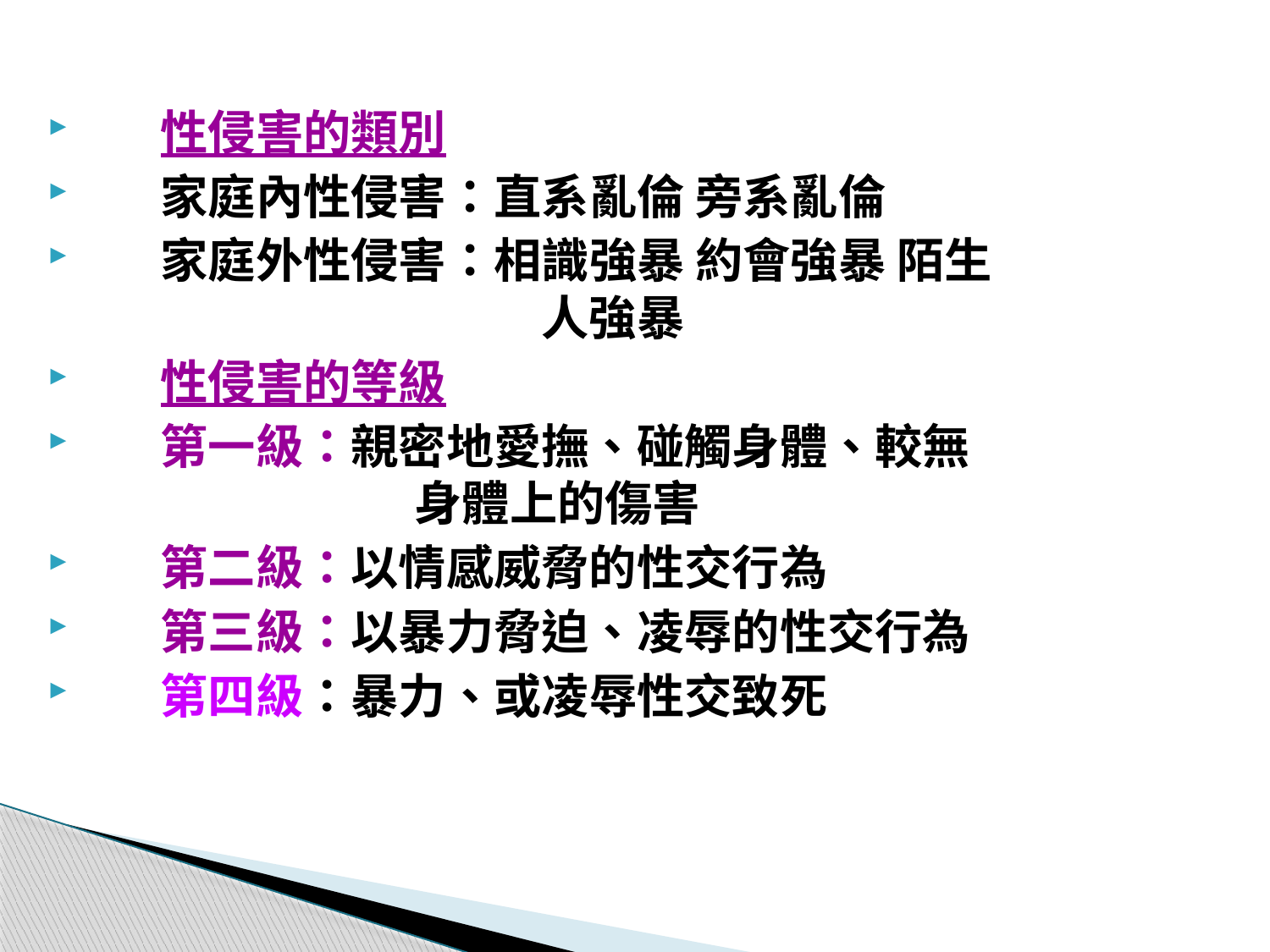

性侵害的類別
家庭內性侵害：直系亂倫 旁系亂倫
家庭外性侵害：相識強暴 約會強暴 陌生					人強暴
性侵害的等級
第一級：親密地愛撫、碰觸身體、較無				身體上的傷害
第二級：以情感威脅的性交行為
第三級：以暴力脅迫、凌辱的性交行為
第四級：暴力、或凌辱性交致死